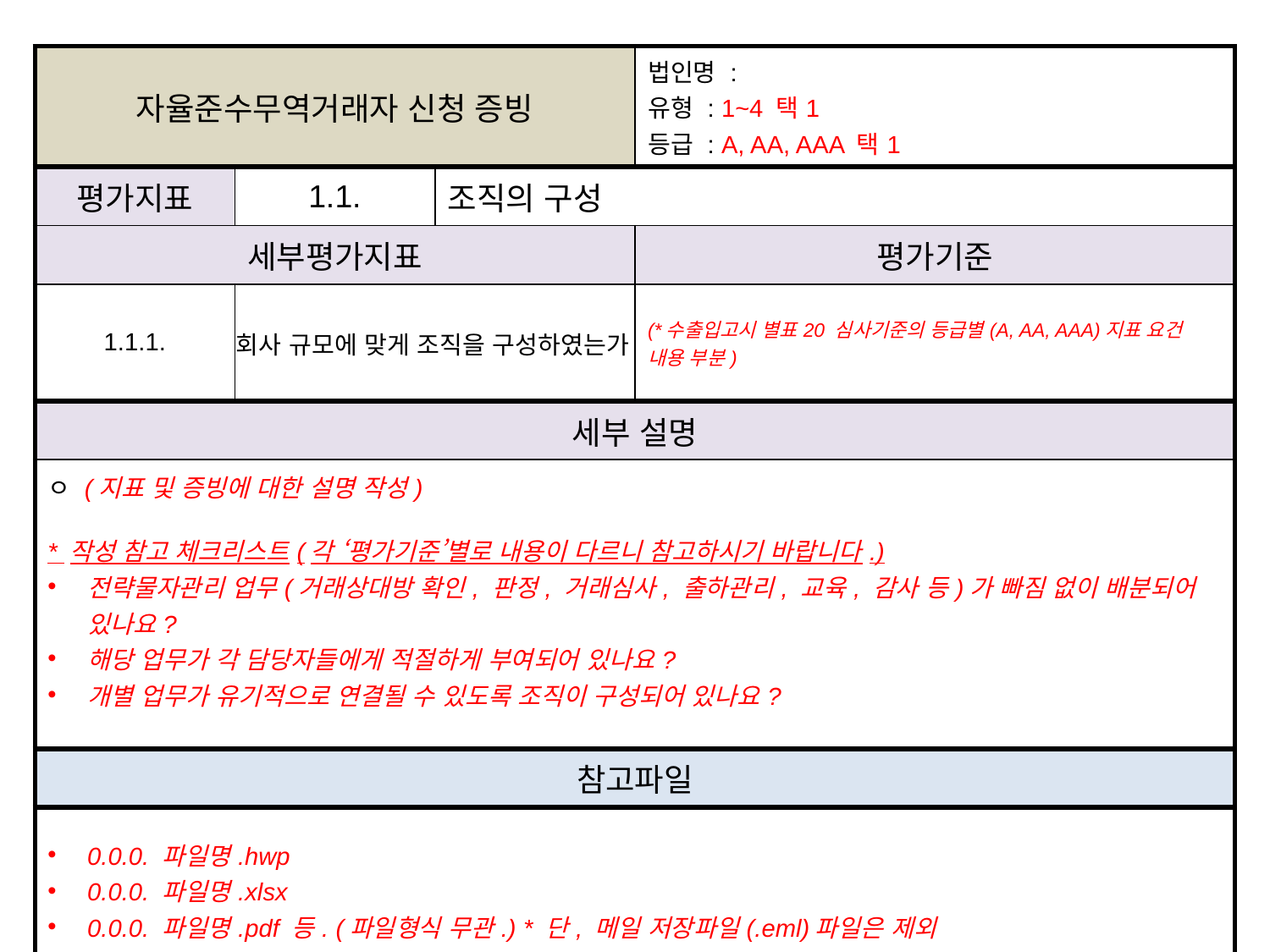

| 자율준수무역거래자 신청 증빙 |  |  | 법인명 : 유형 : 1~4 택1 등급 : A, AA, AAA 택1 |
| --- | --- | --- | --- |
| 평가지표 | 1.1. | 조직의 구성 |  |
| 세부평가지표 |  |  | 평가기준 |
| 1.1.1. | 회사 규모에 맞게 조직을 구성하였는가 |  | (\*수출입고시 별표20 심사기준의 등급별(A, AA, AAA)지표 요건 내용 부분) |
| 세부 설명 |  |  |  |
| ㅇ (지표 및 증빙에 대한 설명 작성) \* 작성 참고 체크리스트(각 ‘평가기준’별로 내용이 다르니 참고하시기 바랍니다.) 전략물자관리 업무(거래상대방 확인, 판정, 거래심사, 출하관리, 교육, 감사 등)가 빠짐 없이 배분되어 있나요? 해당 업무가 각 담당자들에게 적절하게 부여되어 있나요? 개별 업무가 유기적으로 연결될 수 있도록 조직이 구성되어 있나요? |  |  |  |
| 참고파일 |  |  |  |
| 0.0.0. 파일명.hwp 0.0.0. 파일명.xlsx 0.0.0. 파일명.pdf 등. (파일형식 무관.) \* 단, 메일 저장파일(.eml)파일은 제외 |  |  |  |